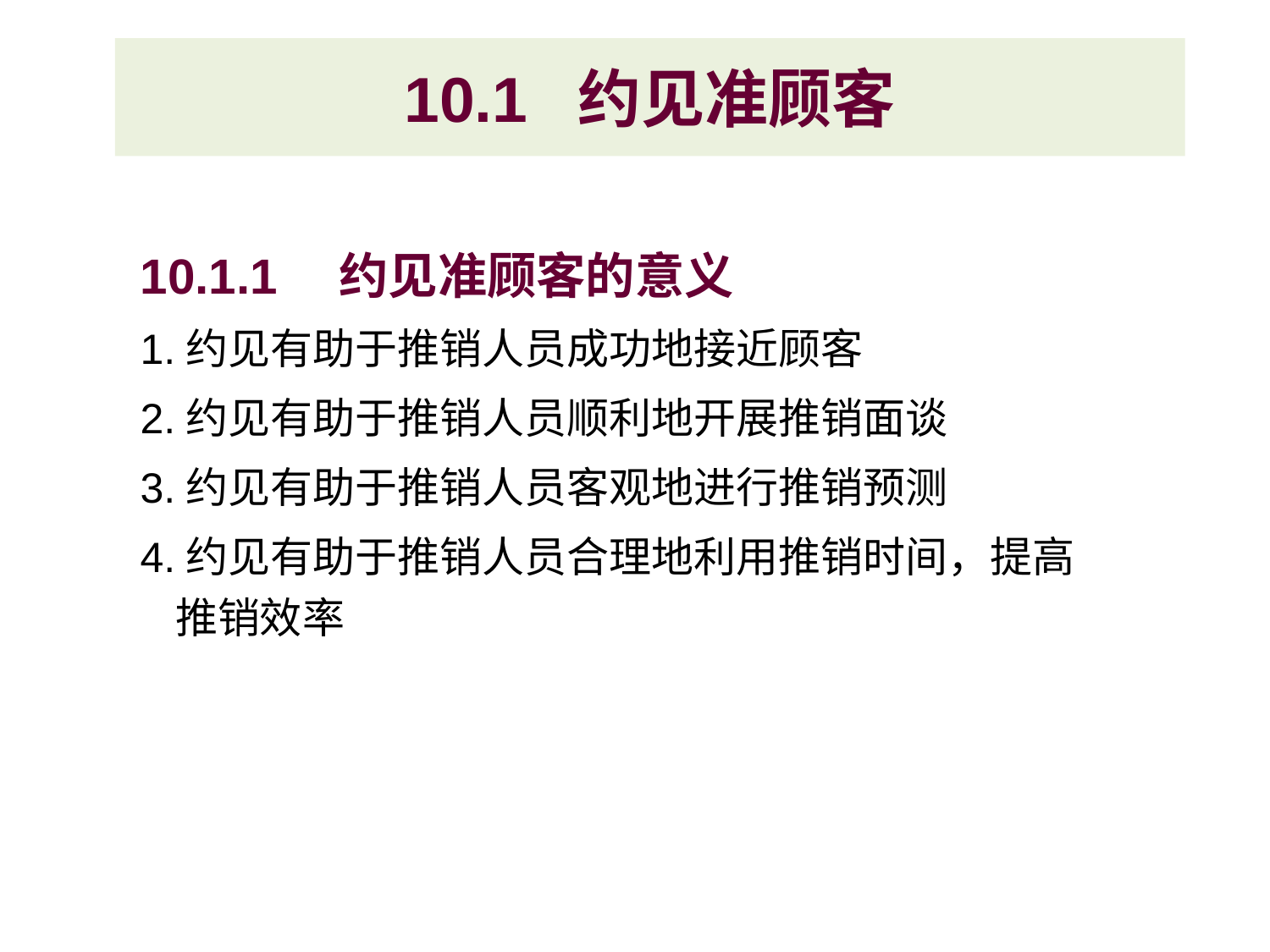

# 10.1  约见准顾客
10.1.1　约见准顾客的意义
1.约见有助于推销人员成功地接近顾客
2.约见有助于推销人员顺利地开展推销面谈
3.约见有助于推销人员客观地进行推销预测
4.约见有助于推销人员合理地利用推销时间，提高推销效率